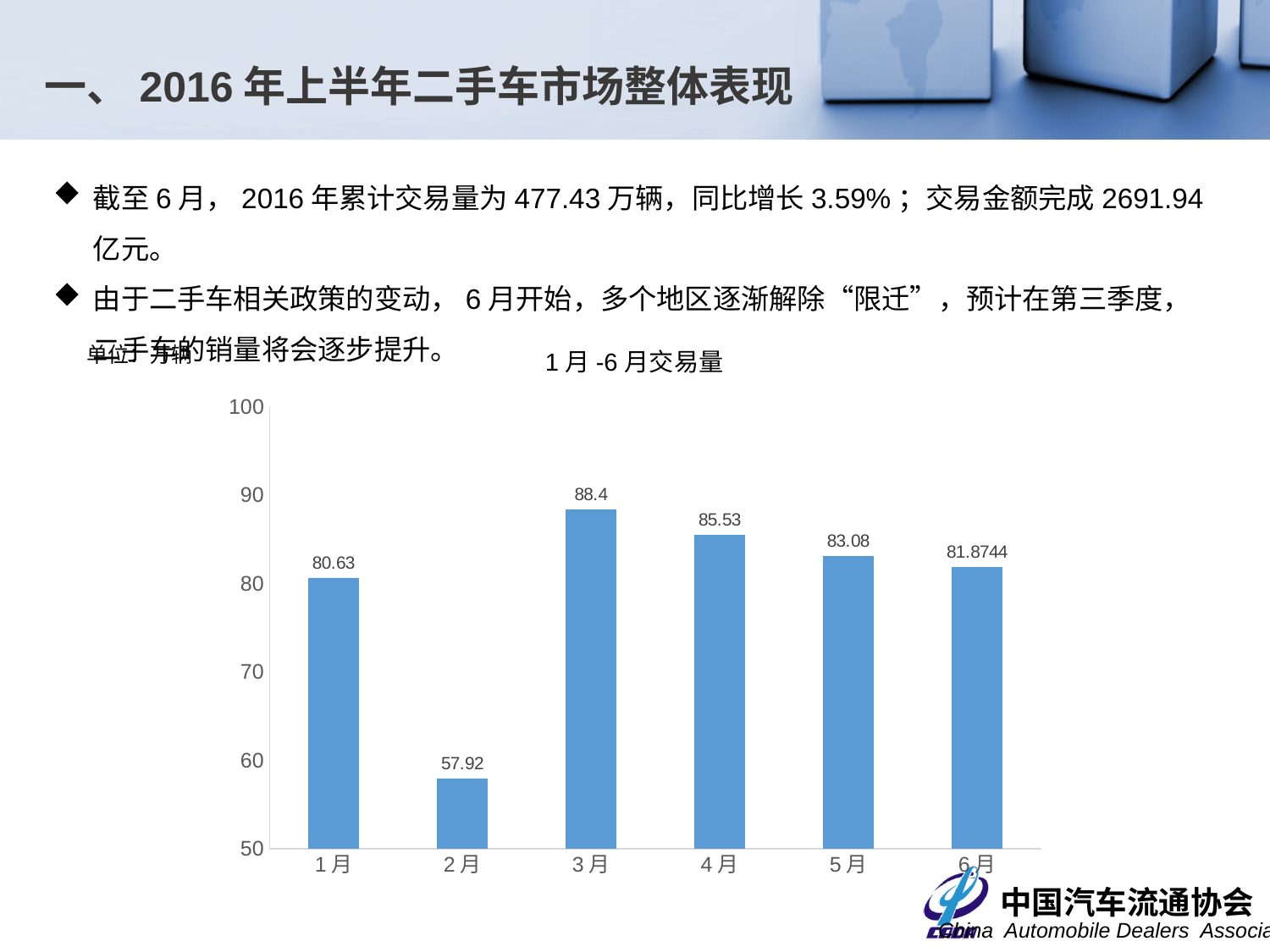

一、2016年上半年二手车市场整体表现
截至6月，2016年累计交易量为477.43万辆，同比增长3.59%；交易金额完成2691.94亿元。
由于二手车相关政策的变动，6月开始，多个地区逐渐解除“限迁”，预计在第三季度，二手车的销量将会逐步提升。

### Chart: 1月-6月交易量

| Category | 交易量 |
|---|---|
| 1月 | 80.63 |
| 2月 | 57.92 |
| 3月 | 88.4 |
| 4月 | 85.53 |
| 5月 | 83.08 |
| 6月 | 81.87439999999998 |
单位：万辆